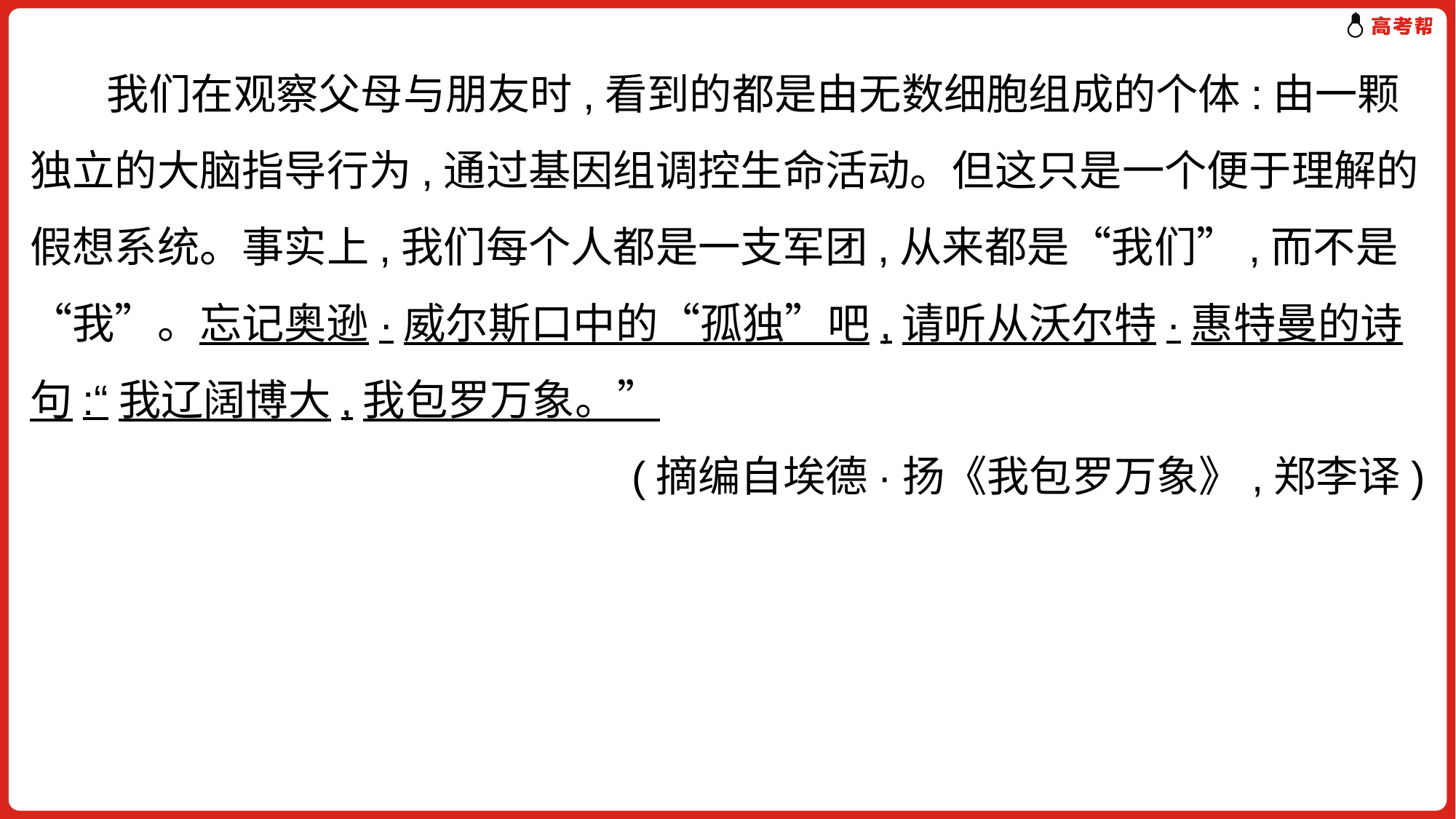

我们在观察父母与朋友时,看到的都是由无数细胞组成的个体:由一颗独立的大脑指导行为,通过基因组调控生命活动。但这只是一个便于理解的假想系统。事实上,我们每个人都是一支军团,从来都是“我们”,而不是“我”。忘记奥逊·威尔斯口中的“孤独”吧,请听从沃尔特·惠特曼的诗句:“我辽阔博大,我包罗万象。”
(摘编自埃德·扬《我包罗万象》,郑李译)